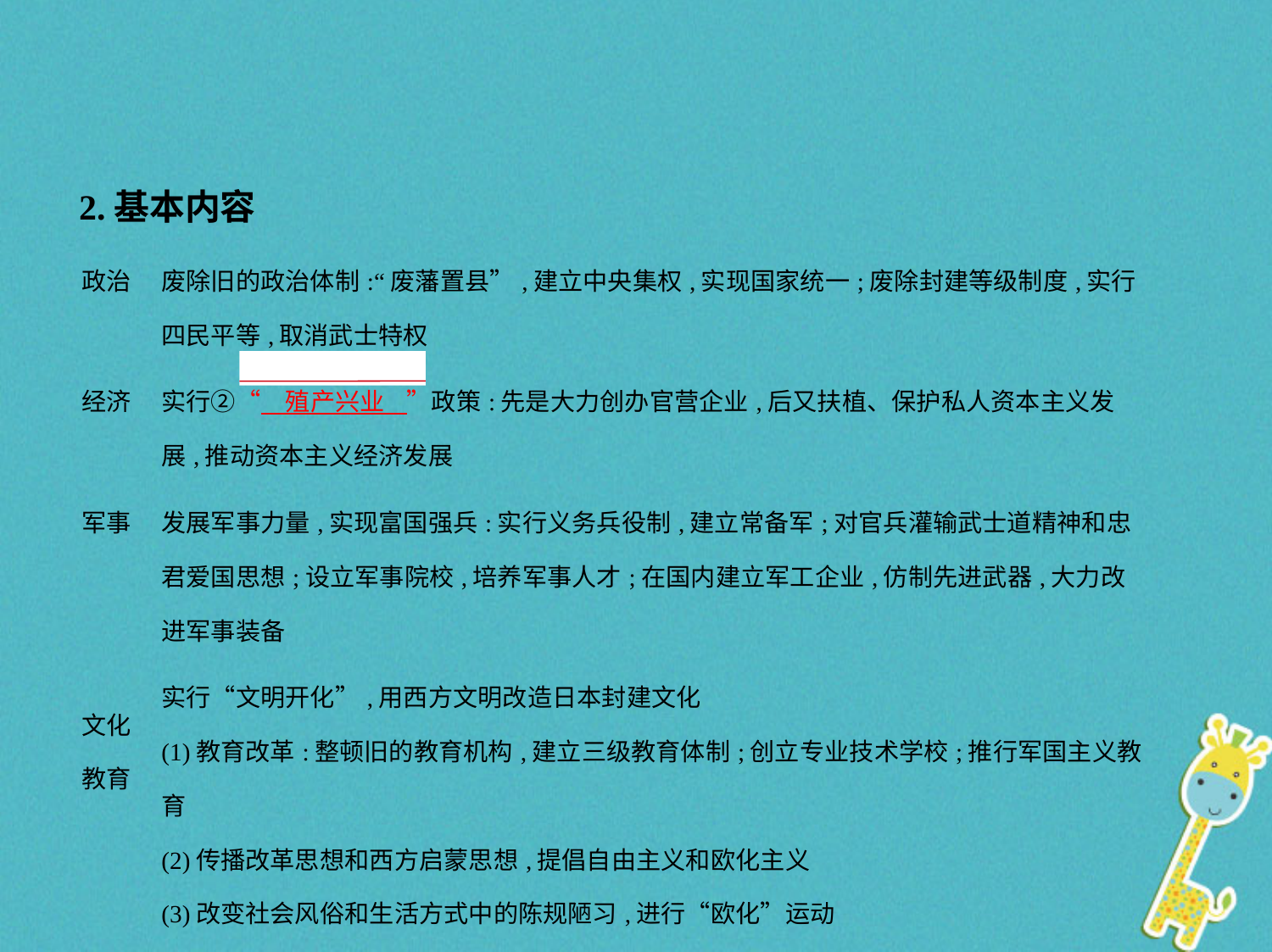

2.基本内容
| 政治 | 废除旧的政治体制:“废藩置县”,建立中央集权,实现国家统一;废除封建等级制度,实行四民平等,取消武士特权 |
| --- | --- |
| 经济 | 实行②“　殖产兴业    ”政策:先是大力创办官营企业,后又扶植、保护私人资本主义发展,推动资本主义经济发展 |
| 军事 | 发展军事力量,实现富国强兵:实行义务兵役制,建立常备军;对官兵灌输武士道精神和忠君爱国思想;设立军事院校,培养军事人才;在国内建立军工企业,仿制先进武器,大力改进军事装备 |
| 文化教育 | 实行“文明开化”,用西方文明改造日本封建文化 (1)教育改革:整顿旧的教育机构,建立三级教育体制;创立专业技术学校;推行军国主义教育 (2)传播改革思想和西方启蒙思想,提倡自由主义和欧化主义 (3)改变社会风俗和生活方式中的陈规陋习,进行“欧化”运动 |